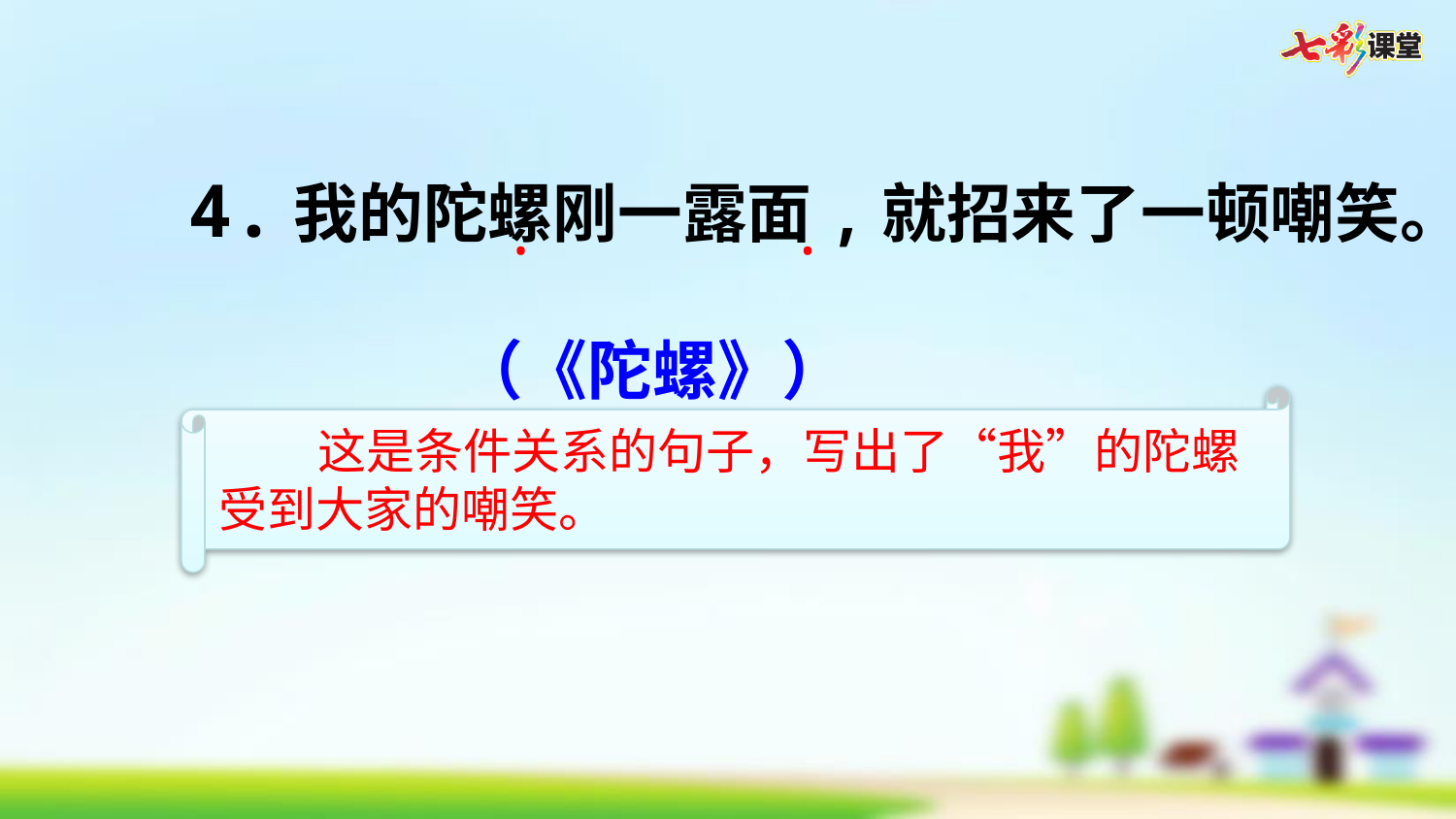

4.我的陀螺刚一露面,就招来了一顿嘲笑。
                              （《陀螺》）
·
·
        这是条件关系的句子，写出了“我”的陀螺受到大家的嘲笑。